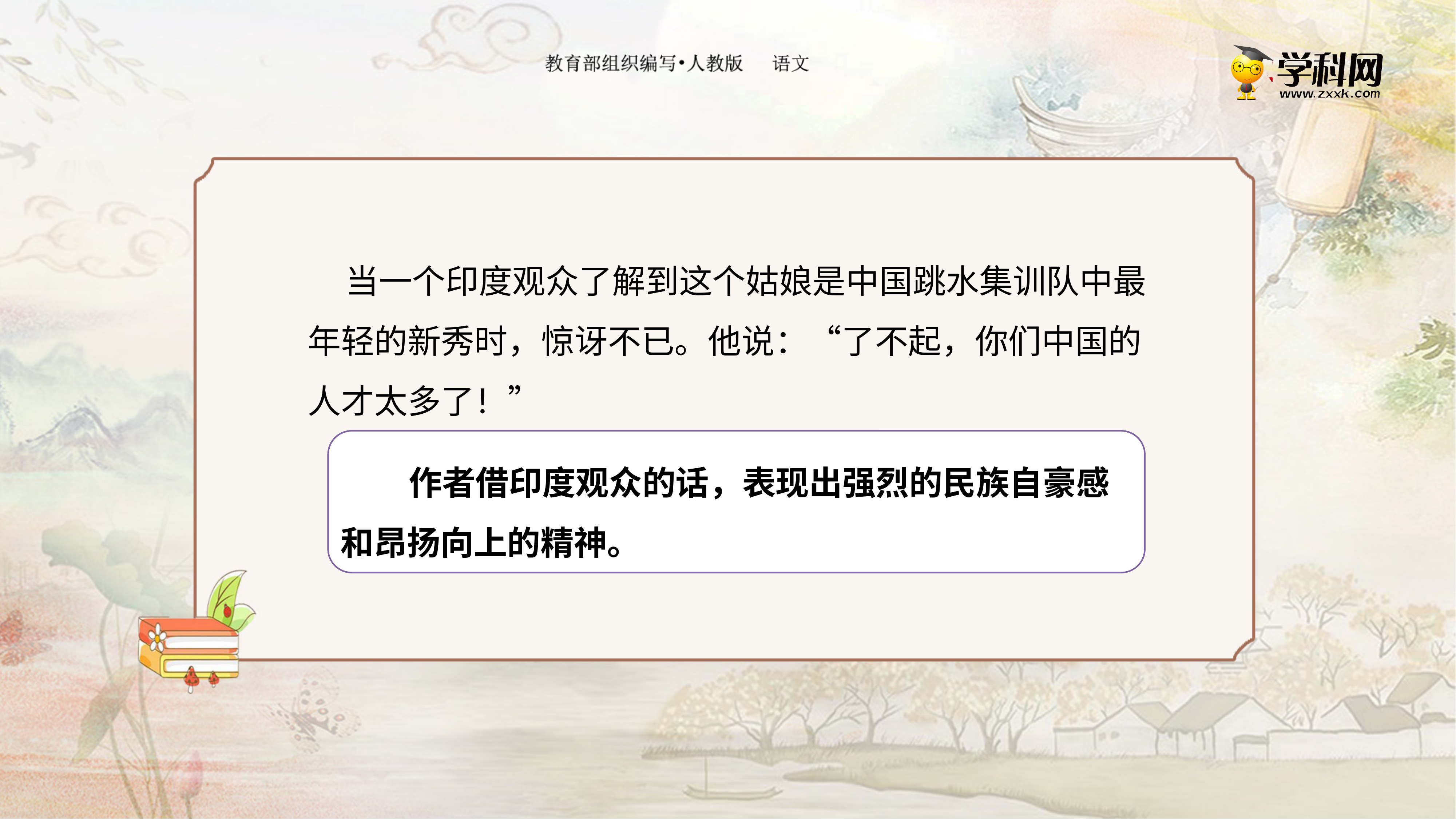

当一个印度观众了解到这个姑娘是中国跳水集训队中最年轻的新秀时，惊讶不已。他说：“了不起，你们中国的人才太多了！”
        作者借印度观众的话，表现出强烈的民族自豪感和昂扬向上的精神。